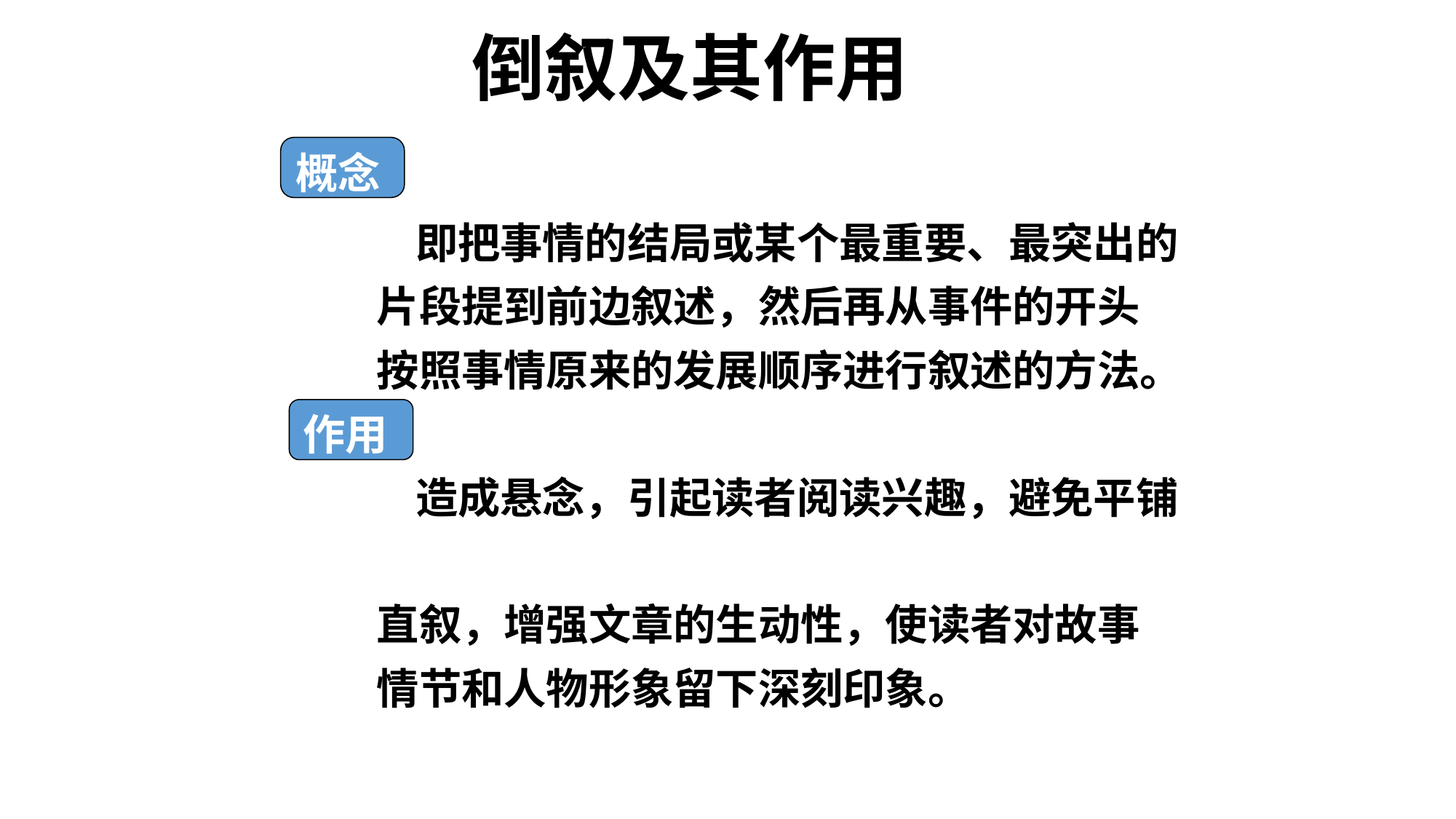

# 倒叙及其作用

                即把事情的结局或某个最重要、最突出的
            片段提到前边叙述，然后再从事件的开头
            按照事情原来的发展顺序进行叙述的方法。

                造成悬念，引起读者阅读兴趣，避免平铺
            直叙，增强文章的生动性，使读者对故事
            情节和人物形象留下深刻印象。
概念
作用